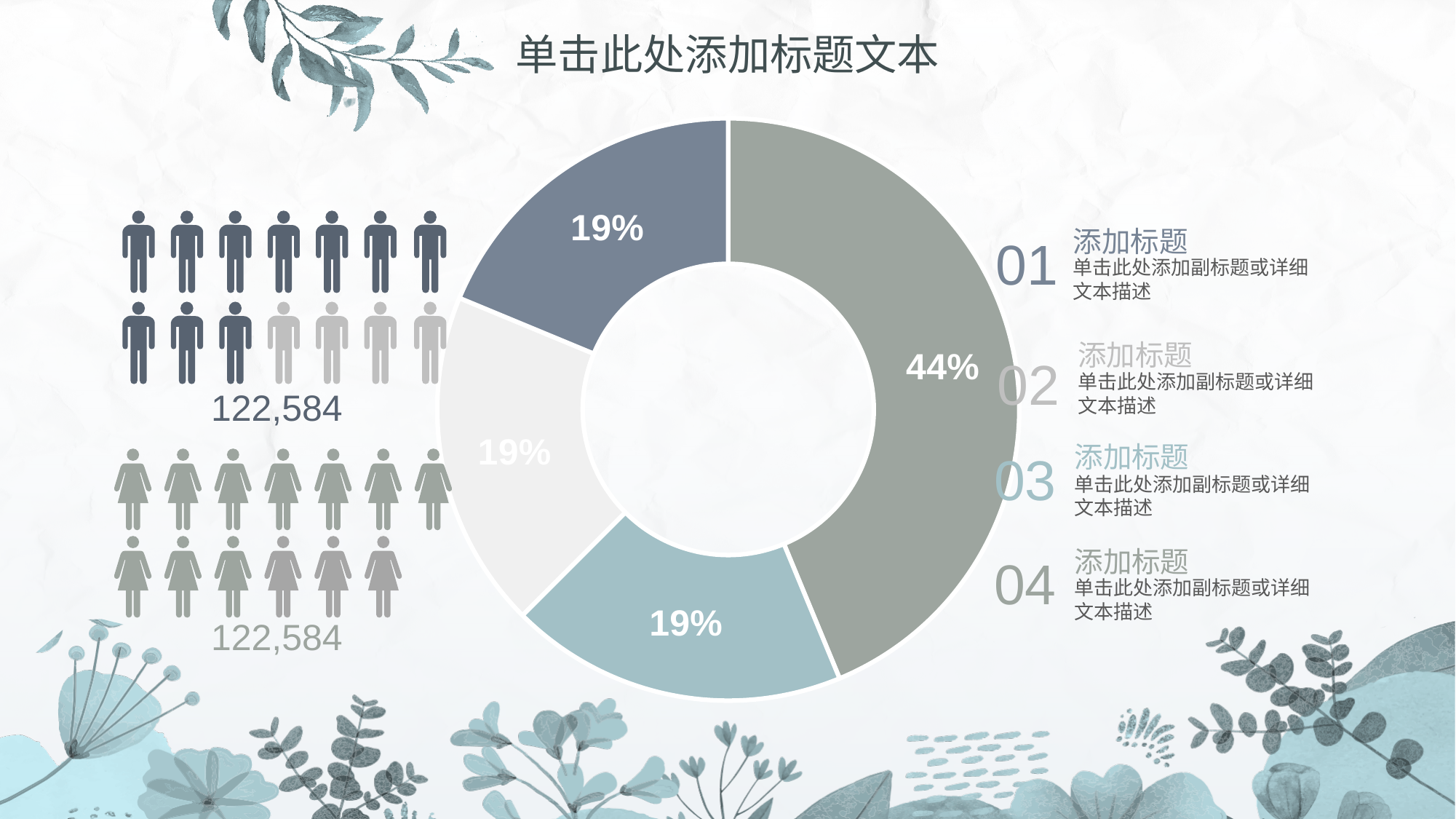

# 单击此处添加标题文本

### Chart

| Category | Sales |
|---|---|
| 1st Qtr | 70.0 |
| 2nd Qtr | 30.0 |
| 2nd Qtr | 30.0 |
| 2nd Qtr | 30.0 |

122,584

01
添加标题
单击此处添加副标题或详细文本描述
添加标题
02
单击此处添加副标题或详细文本描述
03
添加标题
单击此处添加副标题或详细文本描述

122,584
04
添加标题
单击此处添加副标题或详细文本描述